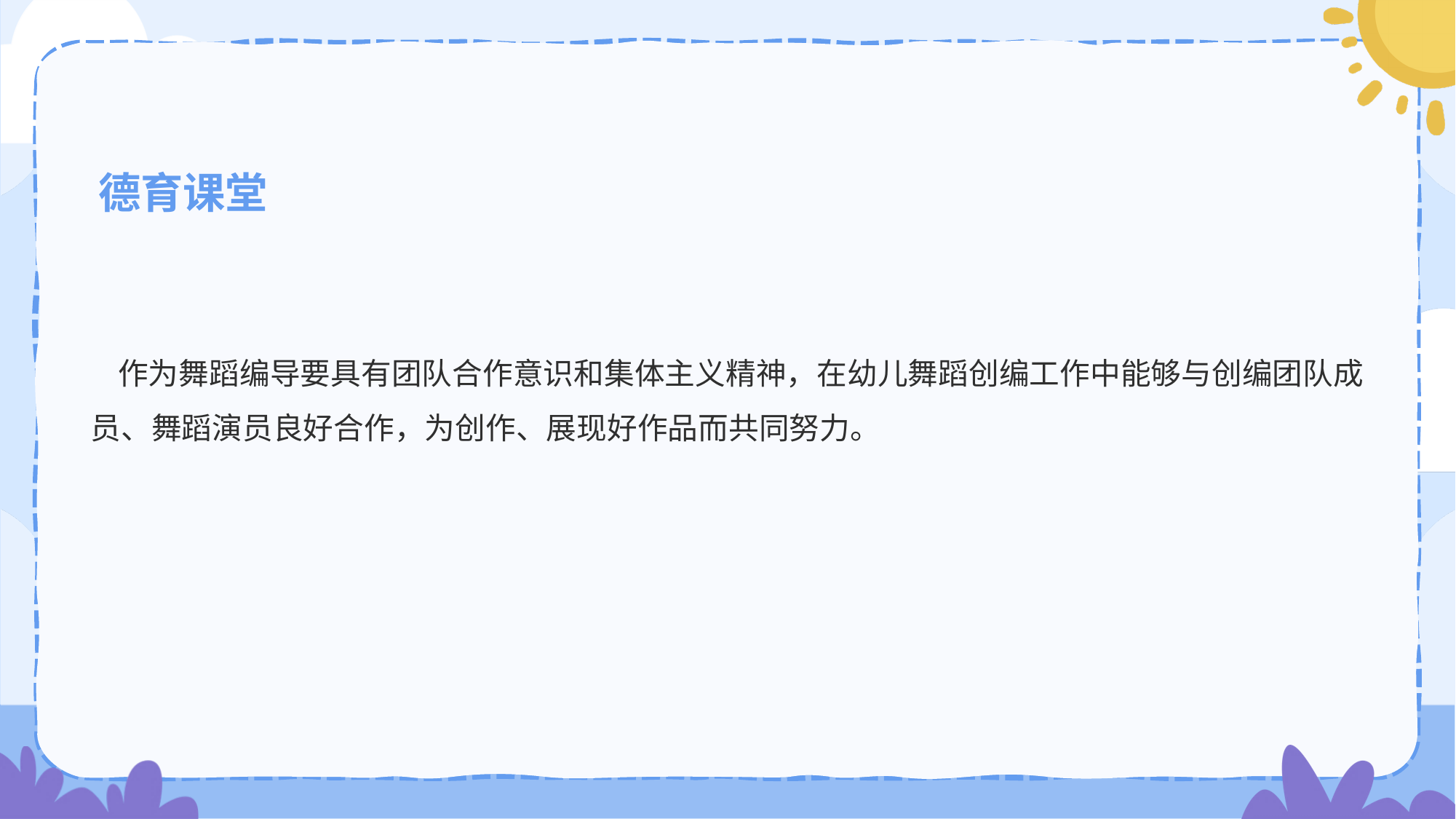

德育课堂
   作为舞蹈编导要具有团队合作意识和集体主义精神，在幼儿舞蹈创编工作中能够与创编团队成员、舞蹈演员良好合作，为创作、展现好作品而共同努力。